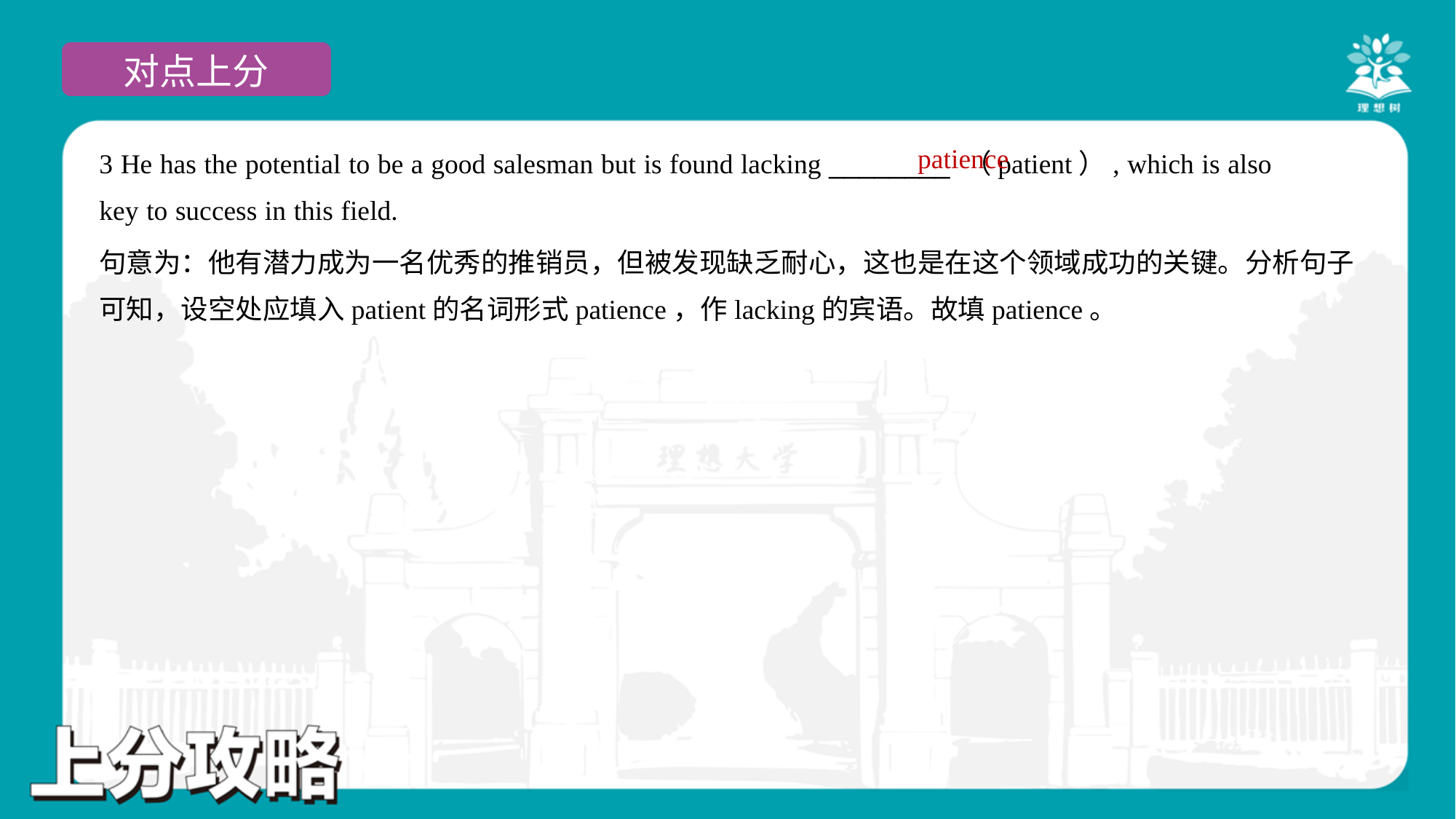

patience
3 He has the potential to be a good salesman but is found lacking ________ （patient）, which is also
key to success in this field.
句意为：他有潜力成为一名优秀的推销员，但被发现缺乏耐心，这也是在这个领域成功的关键。分析句子
可知，设空处应填入patient的名词形式patience，作lacking的宾语。故填patience。